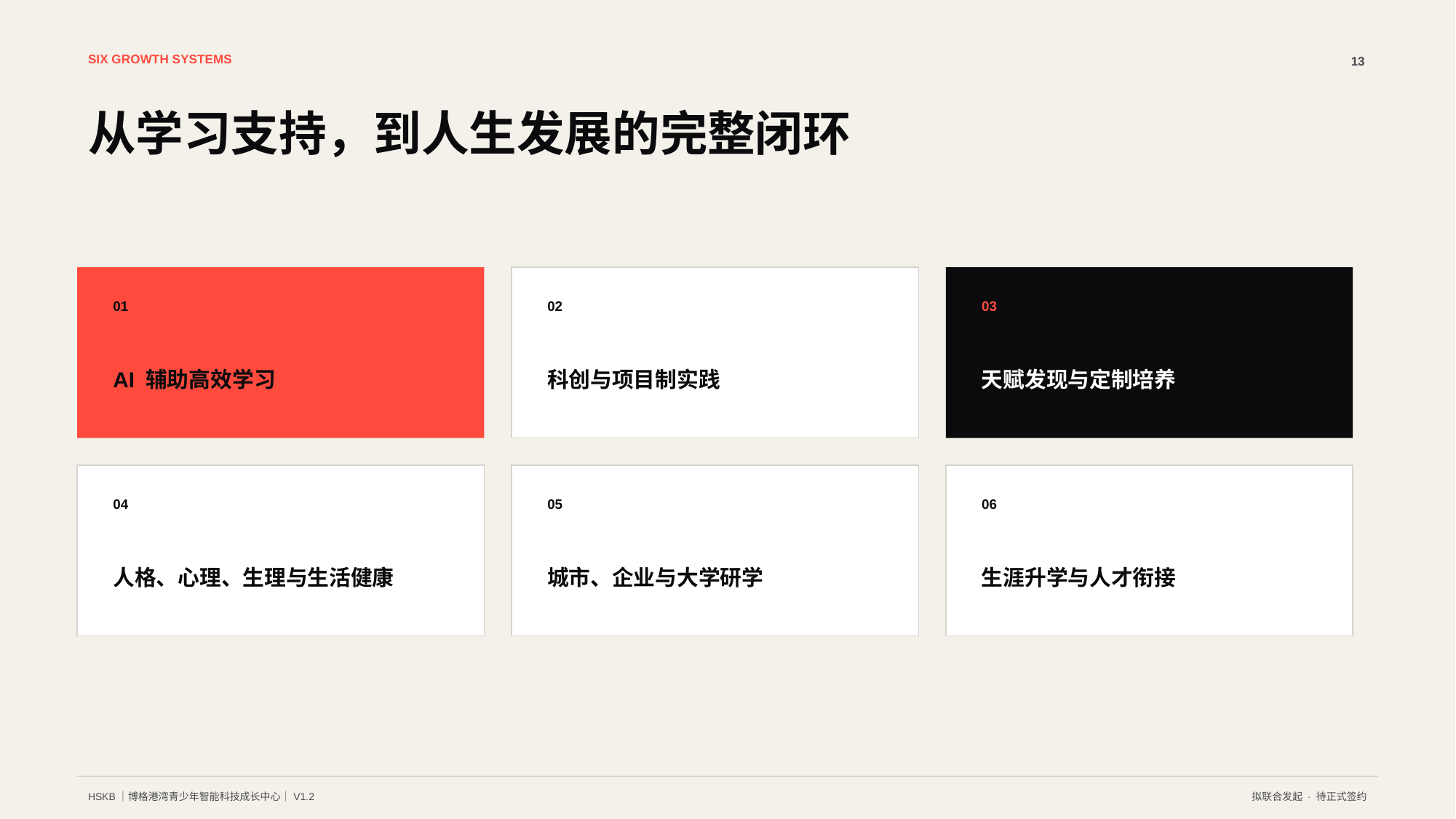

SIX GROWTH SYSTEMS
13
从学习支持，到人生发展的完整闭环

01
02
03
AI 辅助高效学习
科创与项目制实践
天赋发现与定制培养

04
05
06
人格、心理、生理与生活健康
城市、企业与大学研学
生涯升学与人才衔接

HSKB｜博格港湾青少年智能科技成长中心｜V1.2
拟联合发起 · 待正式签约